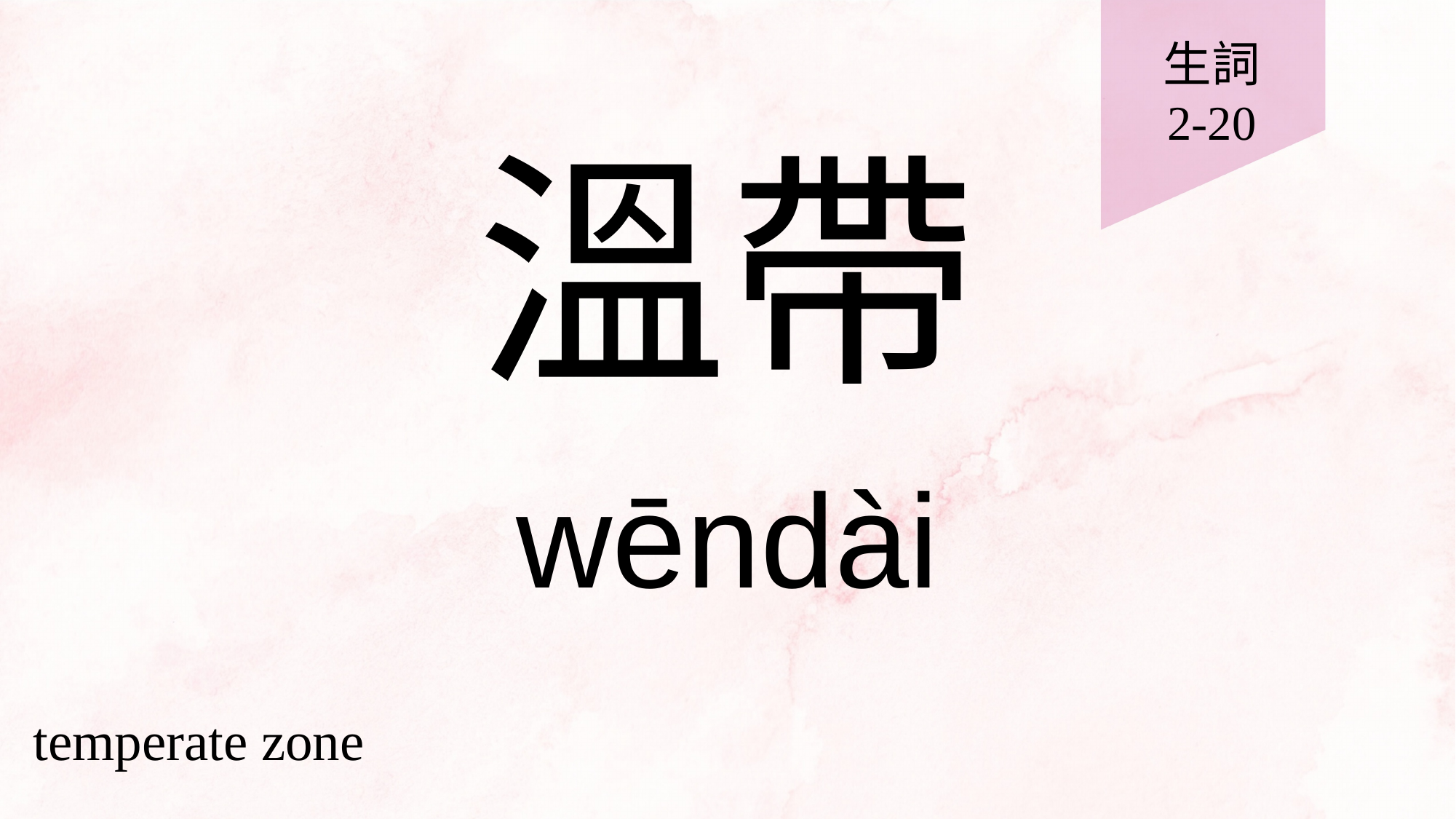

生詞
2-20
# 溫帶
wēndài
temperate zone